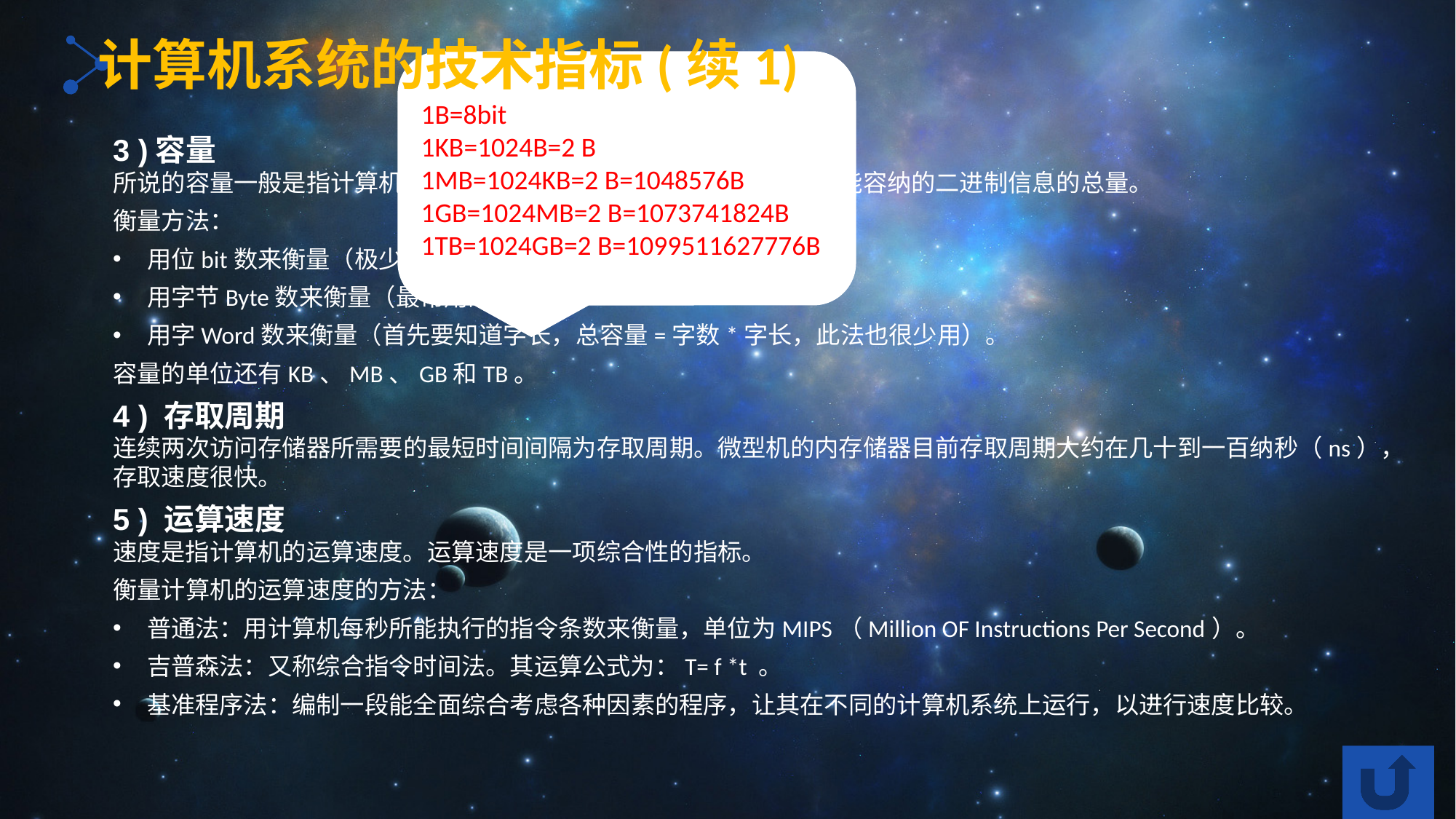

计算机系统的技术指标(续1)

1B=8bit
1KB=1024B=2 B
1MB=1024KB=2 B=1048576B
1GB=1024MB=2 B=1073741824B
1TB=1024GB=2 B=1099511627776B
3 )容量
所说的容量一般是指计算机内存系统的容量，即计算机的内存系统所能容纳的二进制信息的总量。
衡量方法：
用位bit数来衡量（极少用）；
用字节Byte数来衡量（最常用的方法）；
用字Word数来衡量（首先要知道字长，总容量=字数*字长，此法也很少用）。
容量的单位还有KB、MB、GB和TB。
4 ) 存取周期
连续两次访问存储器所需要的最短时间间隔为存取周期。微型机的内存储器目前存取周期大约在几十到一百纳秒（ns），存取速度很快。
5 ) 运算速度
速度是指计算机的运算速度。运算速度是一项综合性的指标。
衡量计算机的运算速度的方法：
普通法：用计算机每秒所能执行的指令条数来衡量，单位为MIPS（Million OF Instructions Per Second）。
吉普森法：又称综合指令时间法。其运算公式为：T= f *t 。
基准程序法：编制一段能全面综合考虑各种因素的程序，让其在不同的计算机系统上运行，以进行速度比较。